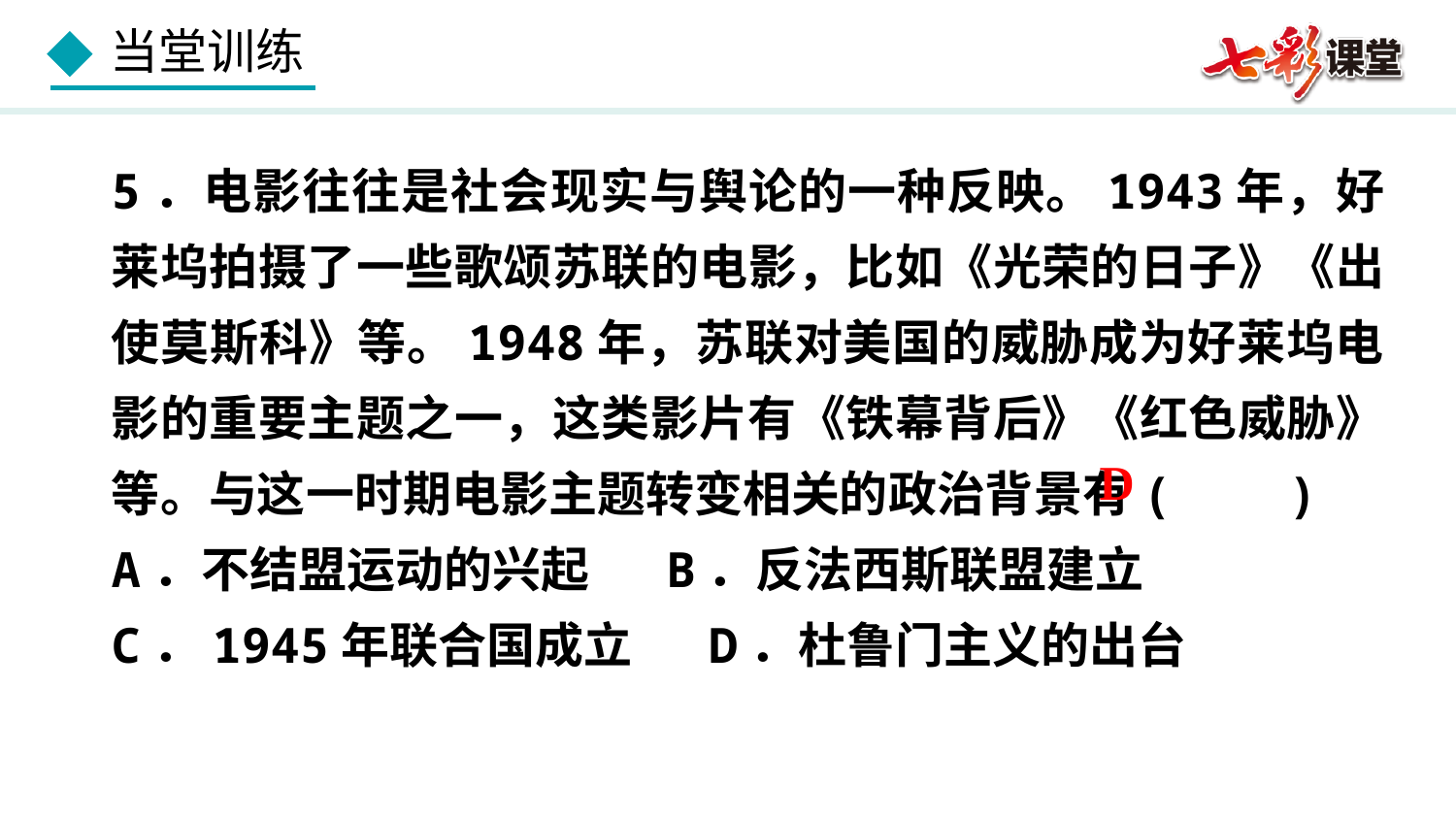

5．电影往往是社会现实与舆论的一种反映。1943年，好莱坞拍摄了一些歌颂苏联的电影，比如《光荣的日子》《出使莫斯科》等。1948年，苏联对美国的威胁成为好莱坞电影的重要主题之一，这类影片有《铁幕背后》《红色威胁》等。与这一时期电影主题转变相关的政治背景有(    )
A．不结盟运动的兴起      B．反法西斯联盟建立
C．1945年联合国成立      D．杜鲁门主义的出台

D